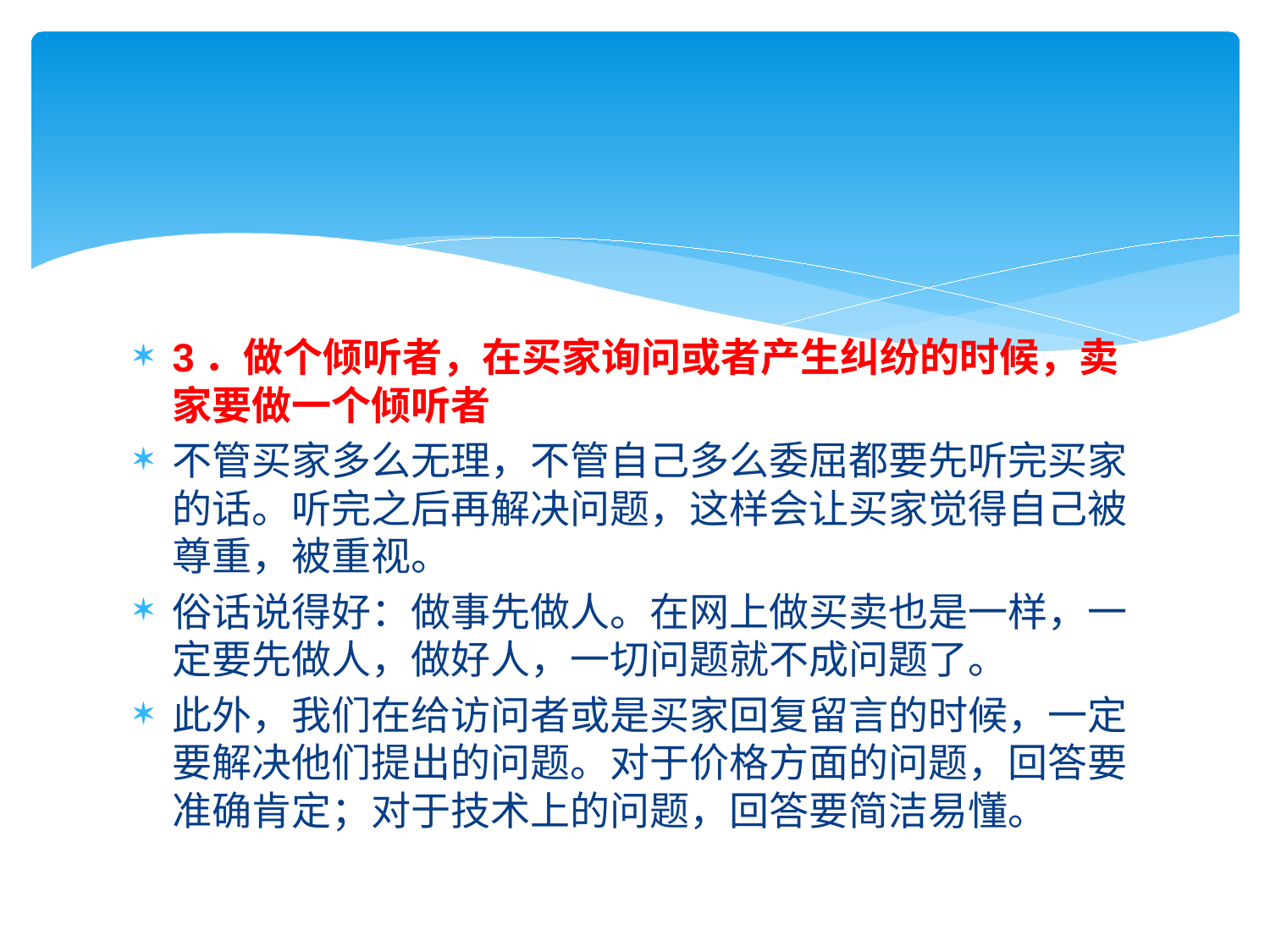

3．做个倾听者，在买家询问或者产生纠纷的时候，卖家要做一个倾听者
不管买家多么无理，不管自己多么委屈都要先听完买家的话。听完之后再解决问题，这样会让买家觉得自己被尊重，被重视。
俗话说得好：做事先做人。在网上做买卖也是一样，一定要先做人，做好人，一切问题就不成问题了。
此外，我们在给访问者或是买家回复留言的时候，一定要解决他们提出的问题。对于价格方面的问题，回答要准确肯定；对于技术上的问题，回答要简洁易懂。